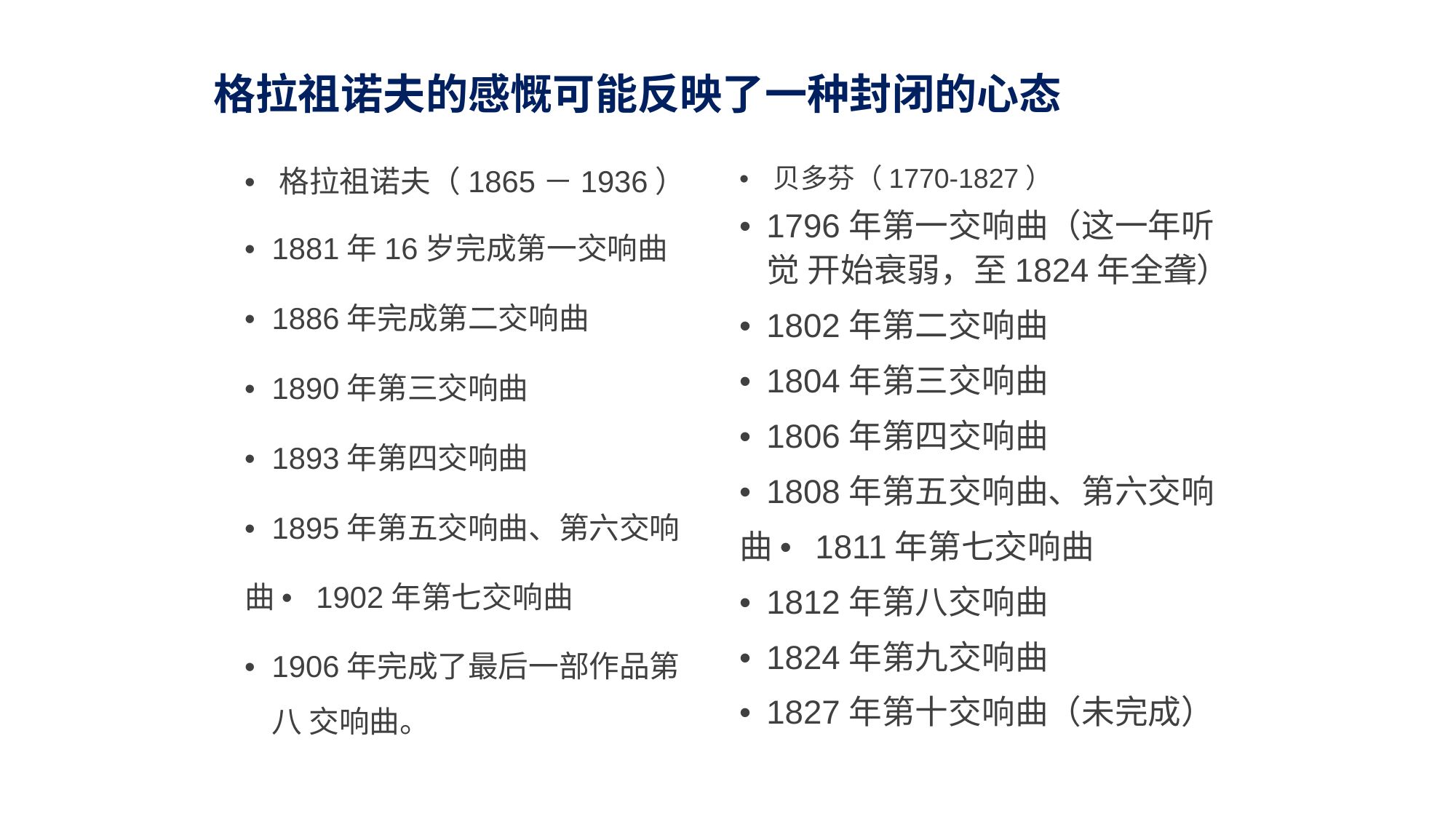

格拉祖诺夫的感慨可能反映了一种封闭的心态
• 贝多芬（1770-1827）
• 1796年第一交响曲（这一年听觉 开始衰弱，至1824年全聋）
• 1802年第二交响曲
• 1804年第三交响曲
• 1806年第四交响曲
• 1808年第五交响曲、第六交响曲 • 1811年第七交响曲
• 1812年第八交响曲
• 1824年第九交响曲
• 1827年第十交响曲（未完成）
• 格拉祖诺夫（1865－1936）
• 1881年16岁完成第一交响曲
• 1886年完成第二交响曲
• 1890年第三交响曲
• 1893年第四交响曲
• 1895年第五交响曲、第六交响曲 • 1902年第七交响曲
• 1906年完成了最后一部作品第八 交响曲。